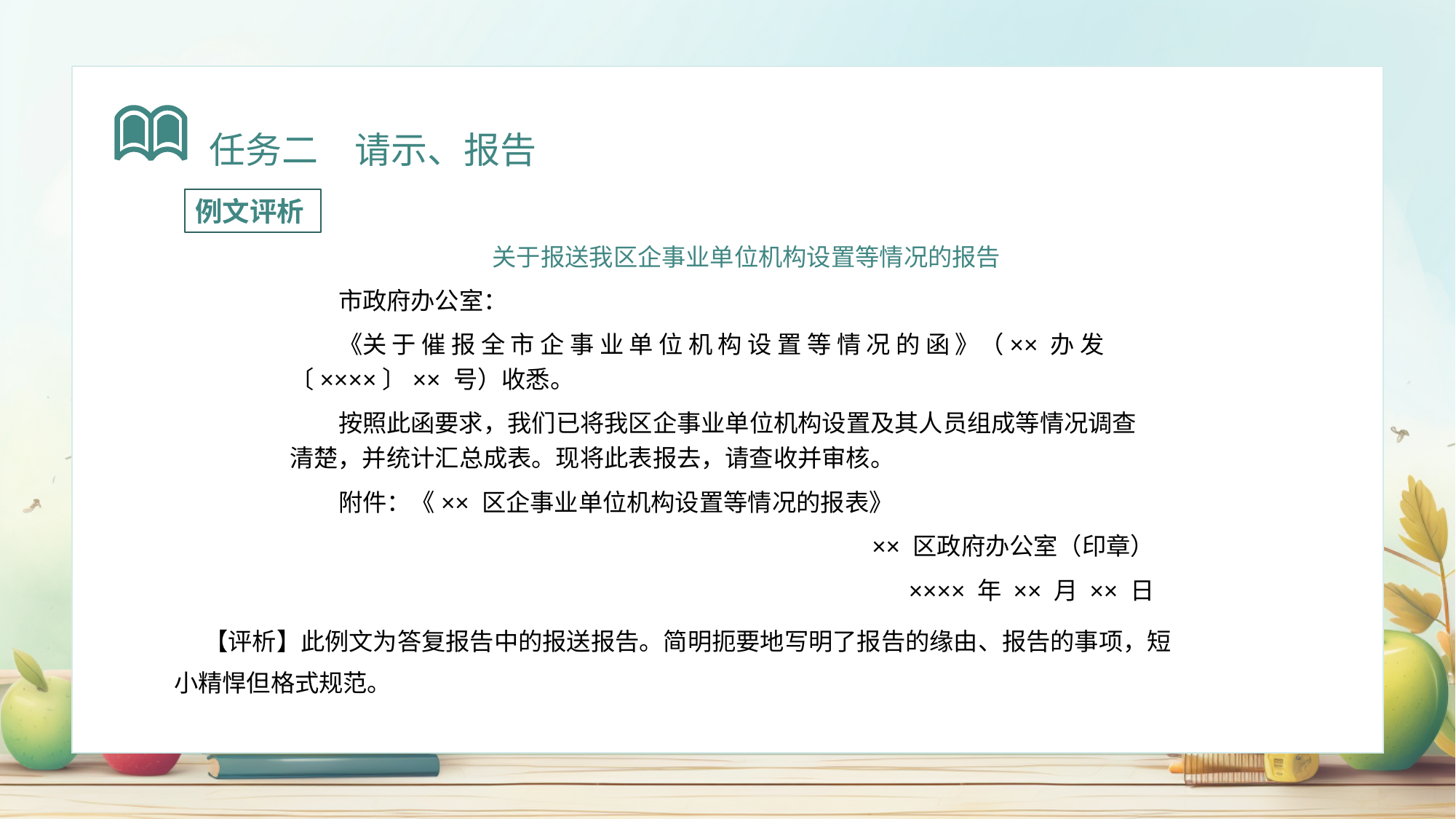

任务二　请示、报告

例文评析
关于报送我区企事业单位机构设置等情况的报告
市政府办公室：
《关 于 催 报 全 市 企 事 业 单 位 机 构 设 置 等 情 况 的 函 》（×× 办 发〔××××〕×× 号）收悉。
按照此函要求，我们已将我区企事业单位机构设置及其人员组成等情况调查清楚，并统计汇总成表。现将此表报去，请查收并审核。
附件：《×× 区企事业单位机构设置等情况的报表》
×× 区政府办公室（印章）
×××× 年 ×× 月 ×× 日
    【评析】此例文为答复报告中的报送报告。简明扼要地写明了报告的缘由、报告的事项，短小精悍但格式规范。